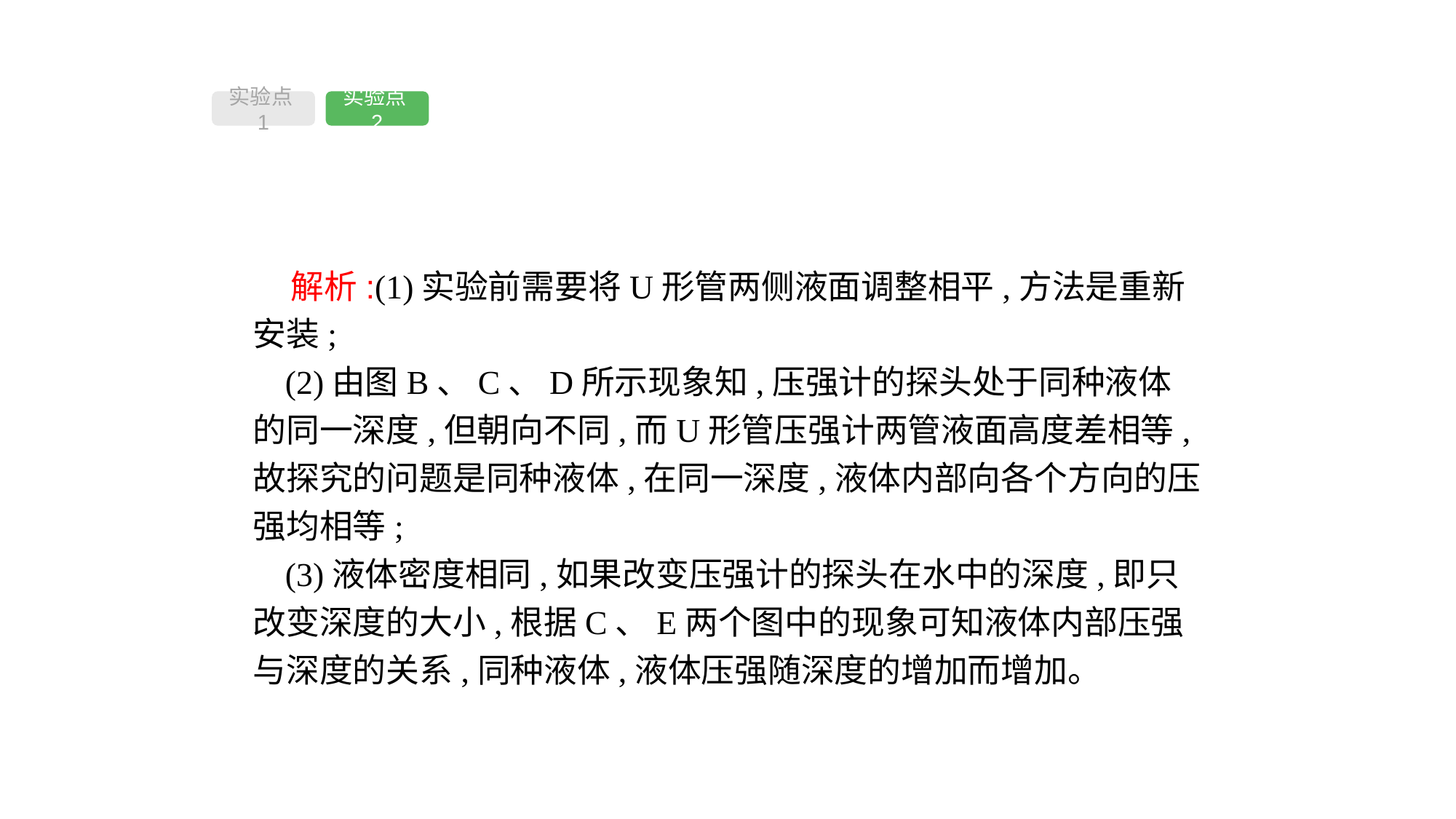

实验点1
实验点2
    解析:(1)实验前需要将U形管两侧液面调整相平,方法是重新安装;
(2)由图B、C、D所示现象知,压强计的探头处于同种液体的同一深度,但朝向不同,而U形管压强计两管液面高度差相等,故探究的问题是同种液体,在同一深度,液体内部向各个方向的压强均相等;
(3)液体密度相同,如果改变压强计的探头在水中的深度,即只改变深度的大小,根据C、E两个图中的现象可知液体内部压强与深度的关系,同种液体,液体压强随深度的增加而增加。